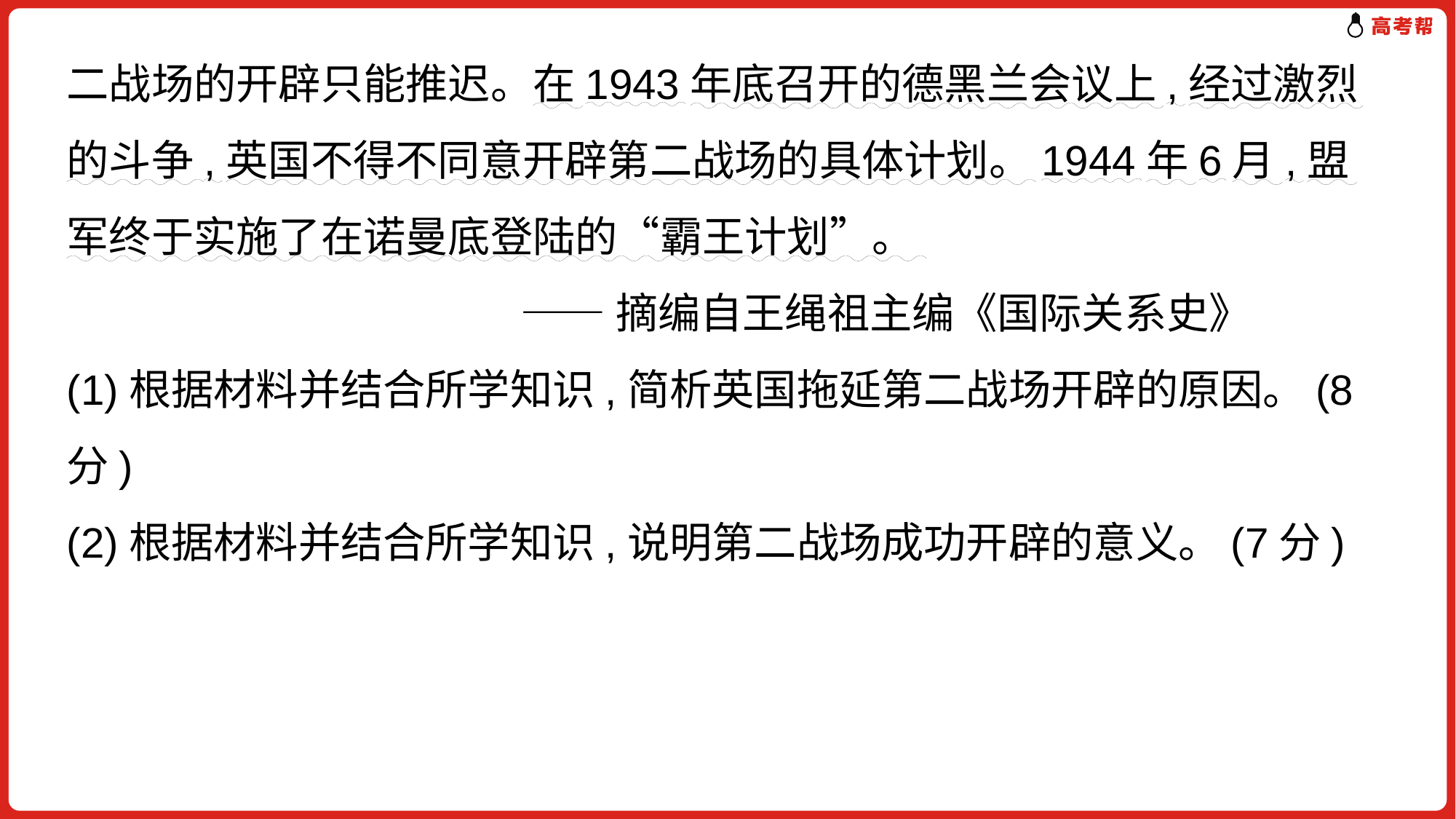

二战场的开辟只能推迟。在1943年底召开的德黑兰会议上,经过激烈的斗争,英国不得不同意开辟第二战场的具体计划。1944年6月,盟军终于实施了在诺曼底登陆的“霸王计划”。
                                                ——摘编自王绳祖主编《国际关系史》
(1)根据材料并结合所学知识,简析英国拖延第二战场开辟的原因。(8分)
(2)根据材料并结合所学知识,说明第二战场成功开辟的意义。(7分)